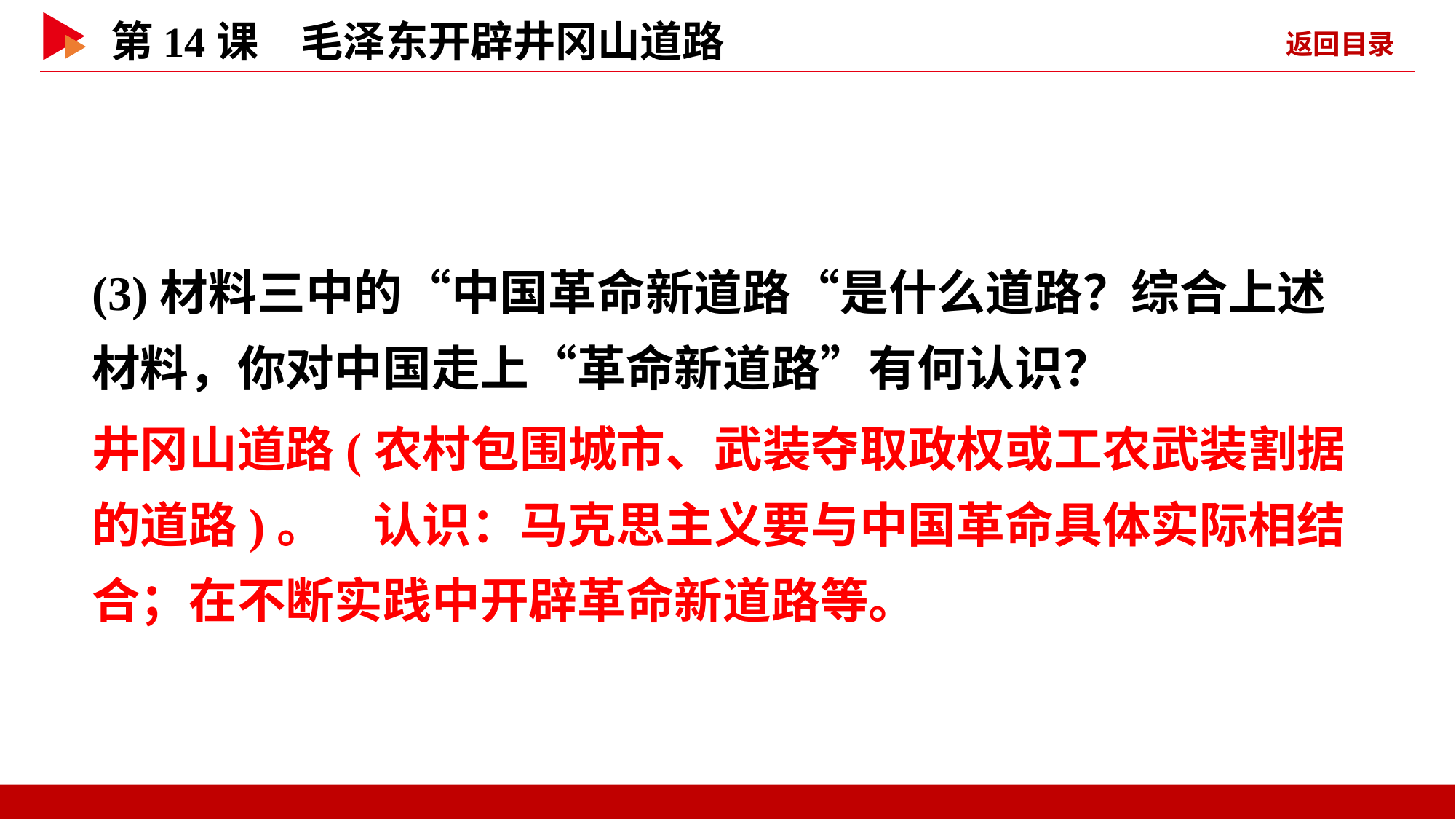

(3)材料三中的“中国革命新道路“是什么道路？综合上述材料，你对中国走上“革命新道路”有何认识？
井冈山道路(农村包围城市、武装夺取政权或工农武装割据的道路)。　认识：马克思主义要与中国革命具体实际相结合；在不断实践中开辟革命新道路等。